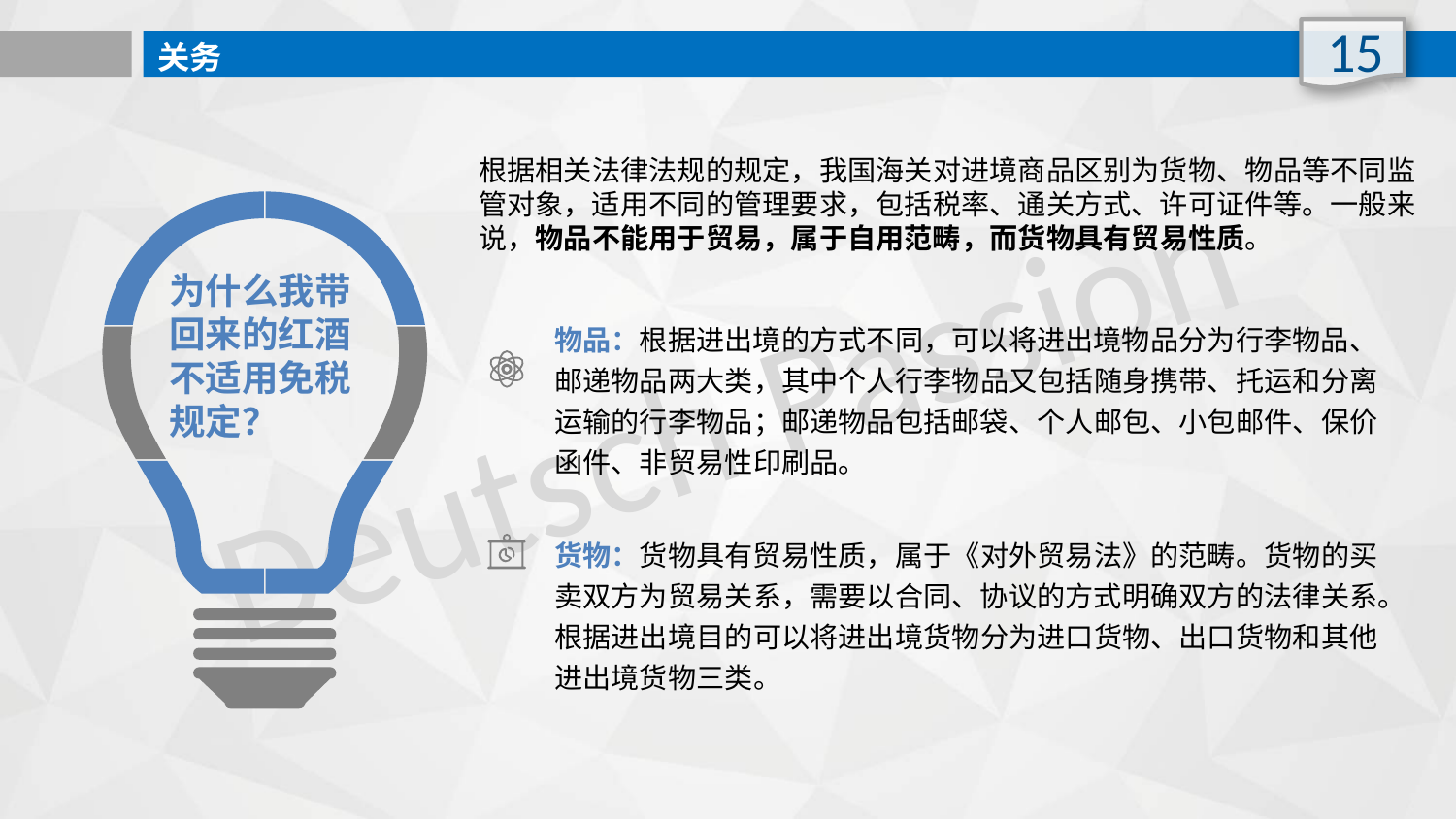

15

关务

根据相关法律法规的规定，我国海关对进境商品区别为货物、物品等不同监管对象，适用不同的管理要求，包括税率、通关方式、许可证件等。一般来说，物品不能用于贸易，属于自用范畴，而货物具有贸易性质。

为什么我带回来的红酒不适用免税规定？
Deutsch Passion
物品：根据进出境的方式不同，可以将进出境物品分为行李物品、邮递物品两大类，其中个人行李物品又包括随身携带、托运和分离运输的行李物品；邮递物品包括邮袋、个人邮包、小包邮件、保价函件、非贸易性印刷品。

货物：货物具有贸易性质，属于《对外贸易法》的范畴。货物的买卖双方为贸易关系，需要以合同、协议的方式明确双方的法律关系。根据进出境目的可以将进出境货物分为进口货物、出口货物和其他进出境货物三类。